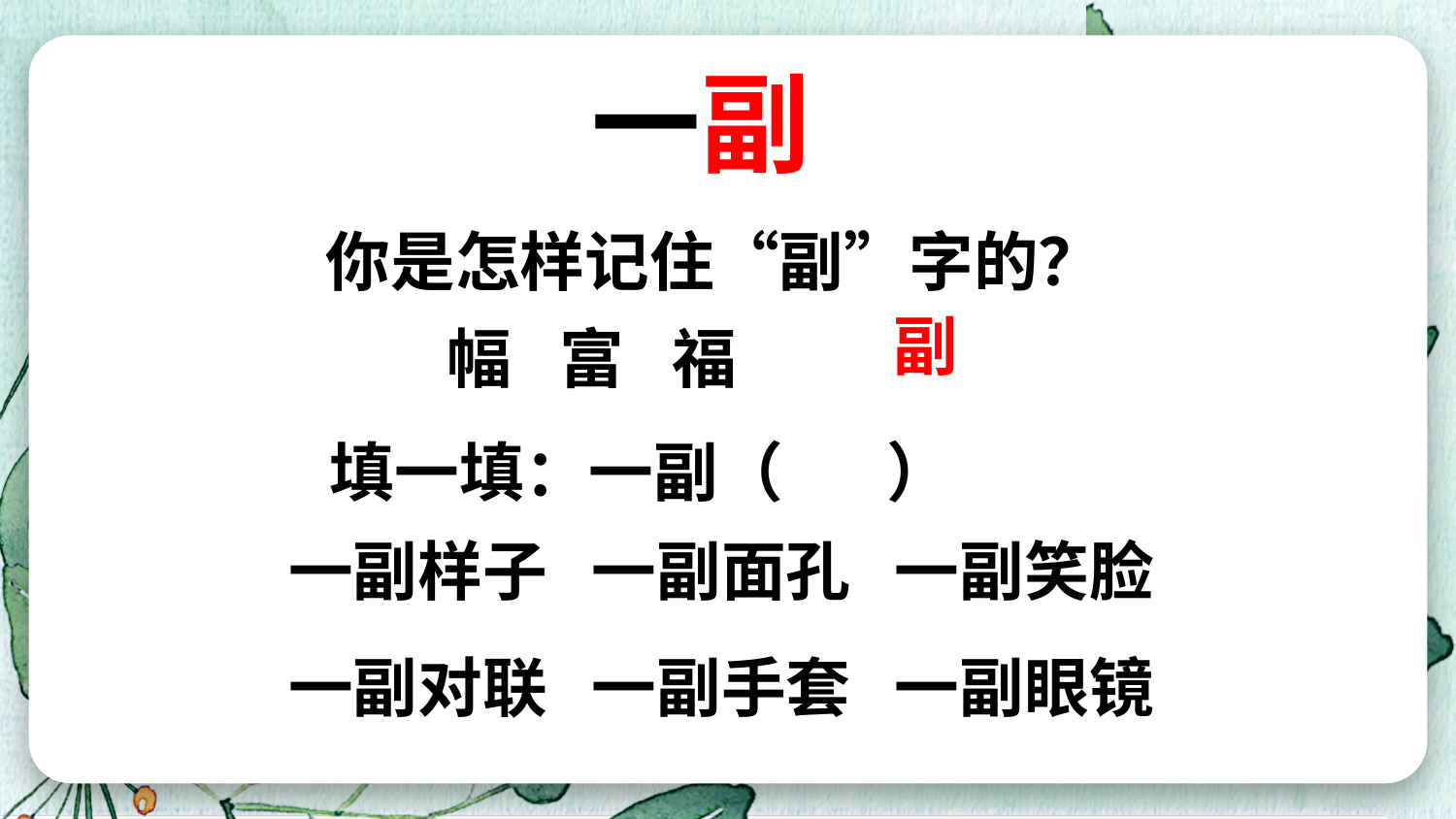

一副
你是怎样记住“副”字的？
幅  富  福
副
填一填：一副（       ）
一副样子   一副面孔   一副笑脸
一副对联   一副手套   一副眼镜